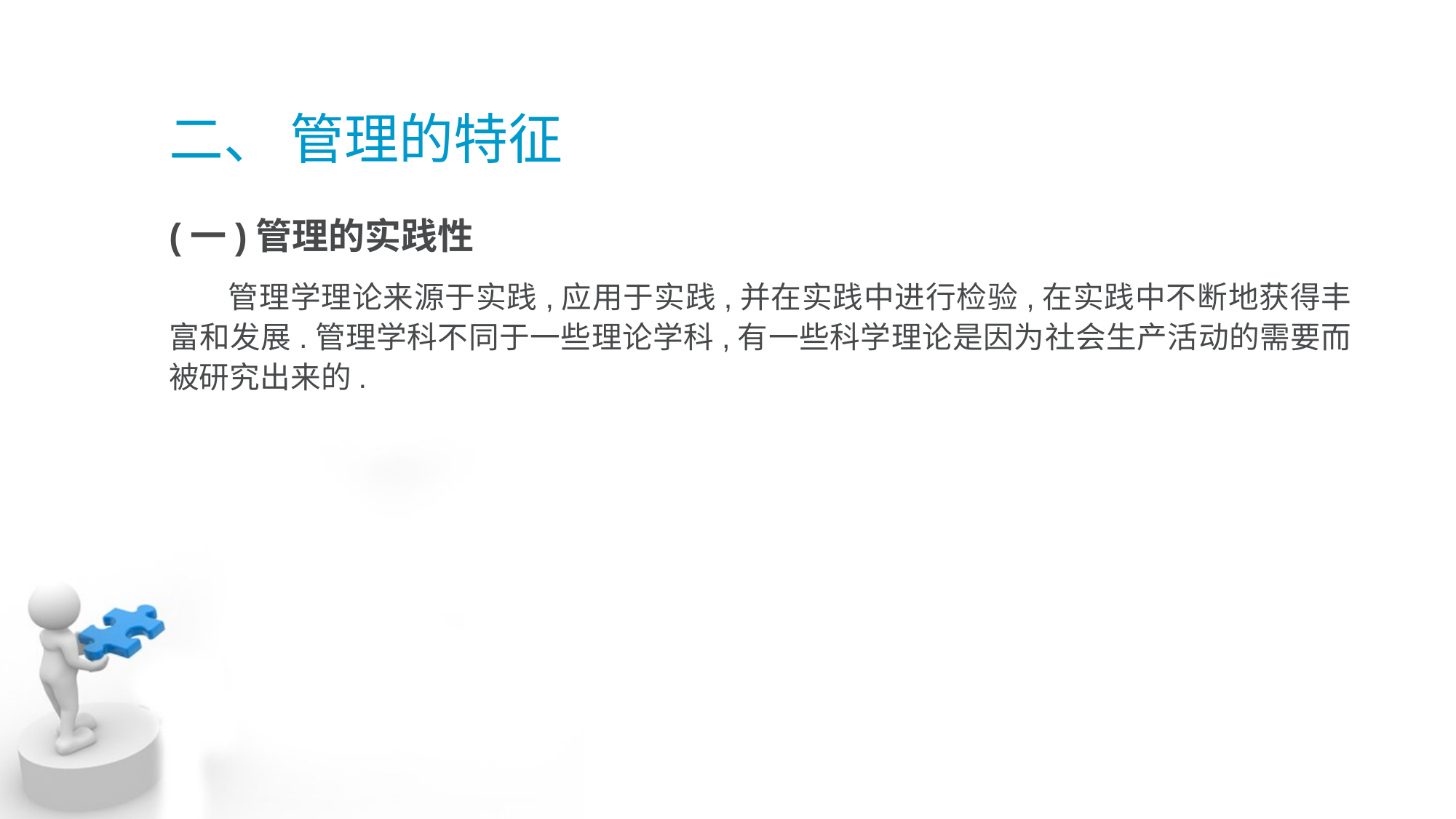

# 二、 管理的特征
(一)管理的实践性
       管理学理论来源于实践,应用于实践,并在实践中进行检验,在实践中不断地获得丰 富和发展.管理学科不同于一些理论学科,有一些科学理论是因为社会生产活动的需要而 被研究出来的.